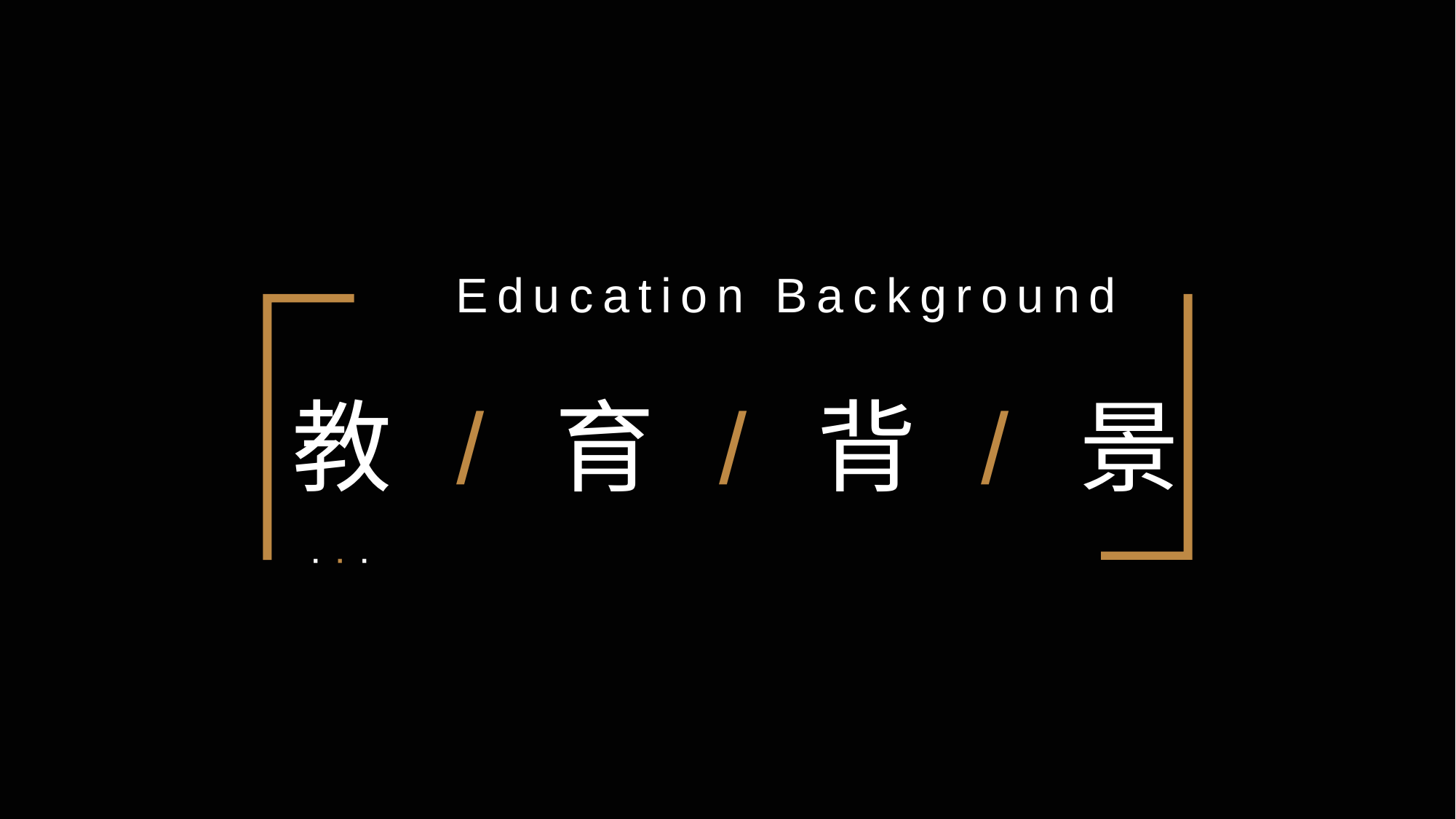

Education Background

教 / 育 / 背 / 景
·  ·  ·